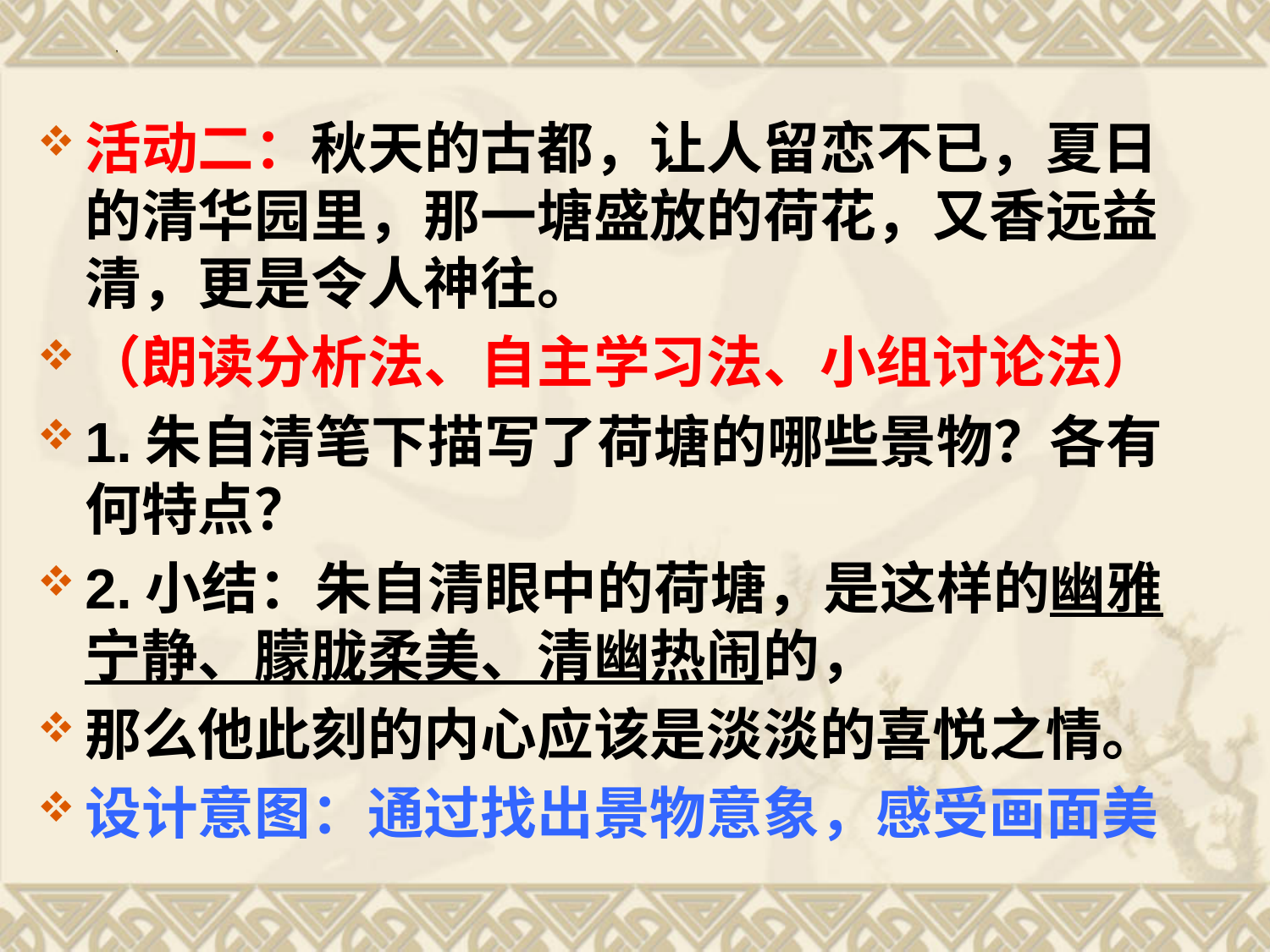

活动二：秋天的古都，让人留恋不已，夏日的清华园里，那一塘盛放的荷花，又香远益清，更是令人神往。
（朗读分析法、自主学习法、小组讨论法）
1.朱自清笔下描写了荷塘的哪些景物？各有何特点？
2.小结：朱自清眼中的荷塘，是这样的幽雅宁静、朦胧柔美、清幽热闹的，
那么他此刻的内心应该是淡淡的喜悦之情。
设计意图：通过找出景物意象，感受画面美